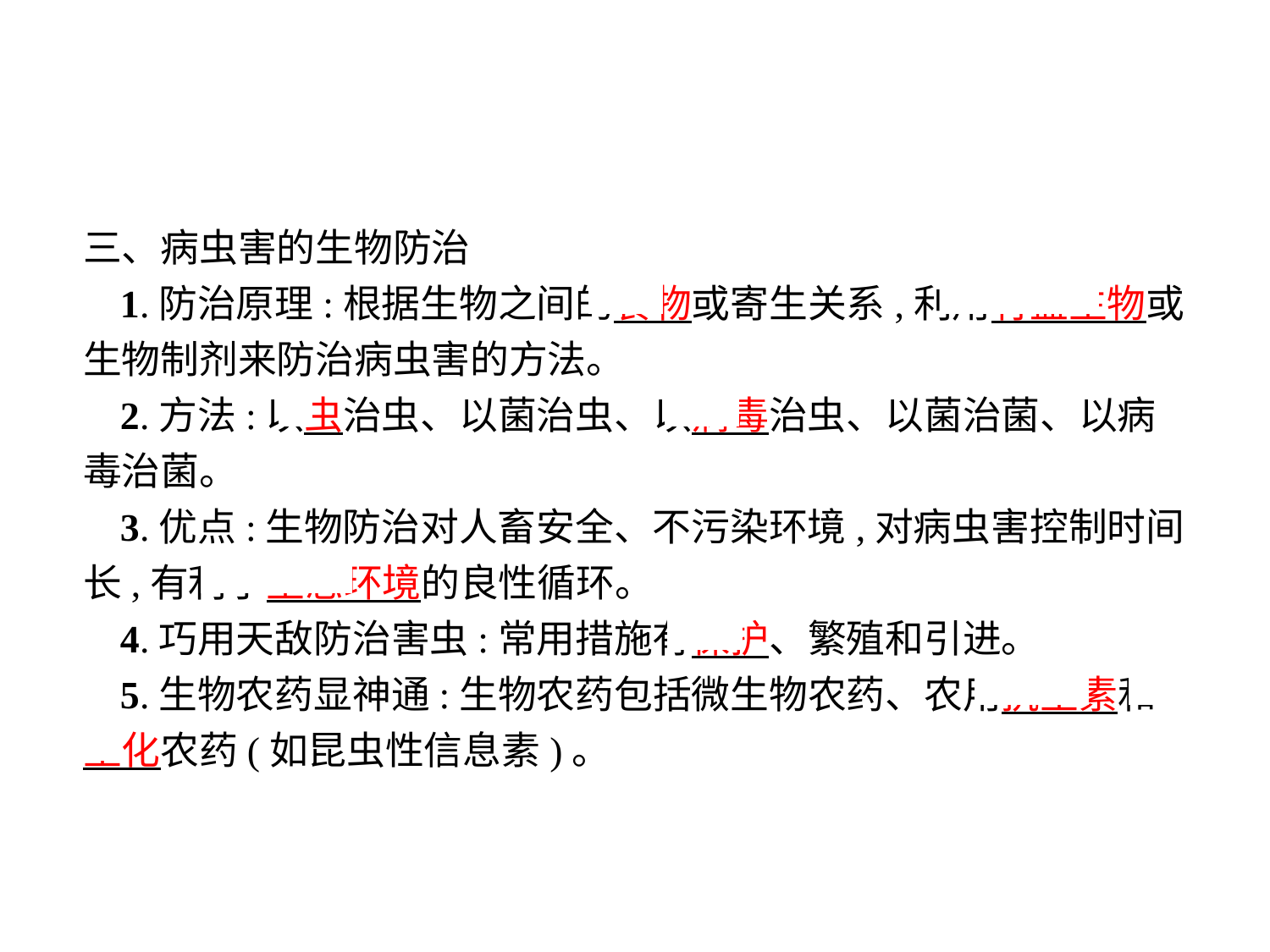

三、病虫害的生物防治
1.防治原理:根据生物之间的食物或寄生关系,利用有益生物或生物制剂来防治病虫害的方法。
2.方法:以虫治虫、以菌治虫、以病毒治虫、以菌治菌、以病毒治菌。
3.优点:生物防治对人畜安全、不污染环境,对病虫害控制时间长,有利于生态环境的良性循环。
4.巧用天敌防治害虫:常用措施有保护、繁殖和引进。
5.生物农药显神通:生物农药包括微生物农药、农用抗生素和生化农药(如昆虫性信息素)。